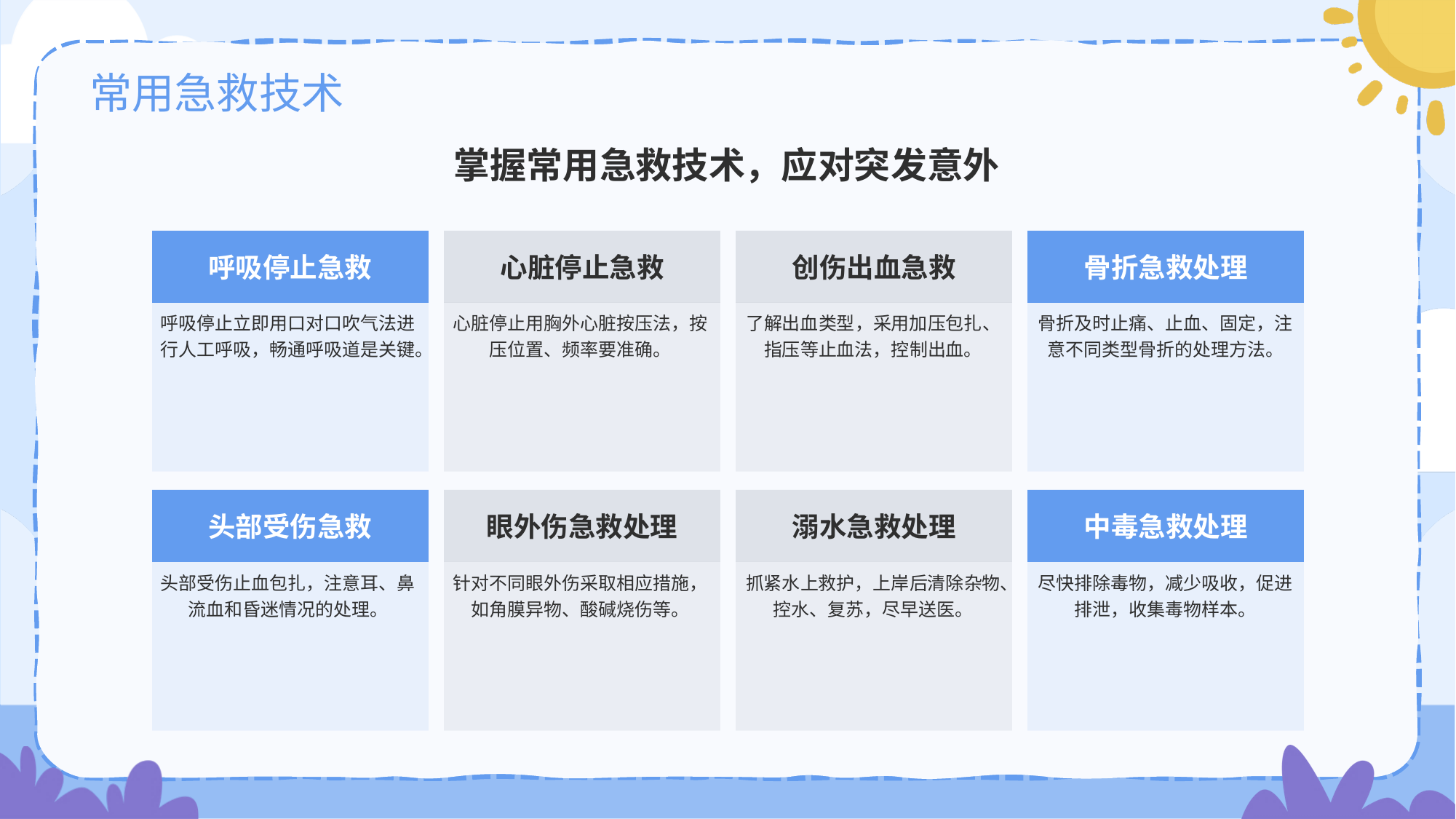

# 常用急救技术
掌握常用急救技术，应对突发意外
呼吸停止急救
呼吸停止立即用口对口吹气法进行人工呼吸，畅通呼吸道是关键。
心脏停止急救
心脏停止用胸外心脏按压法，按压位置、频率要准确。
创伤出血急救
了解出血类型，采用加压包扎、指压等止血法，控制出血。
骨折急救处理
骨折及时止痛、止血、固定，注意不同类型骨折的处理方法。

头部受伤急救
头部受伤止血包扎，注意耳、鼻流血和昏迷情况的处理。
眼外伤急救处理
针对不同眼外伤采取相应措施，如角膜异物、酸碱烧伤等。
溺水急救处理
抓紧水上救护，上岸后清除杂物、控水、复苏，尽早送医。
中毒急救处理
尽快排除毒物，减少吸收，促进排泄，收集毒物样本。